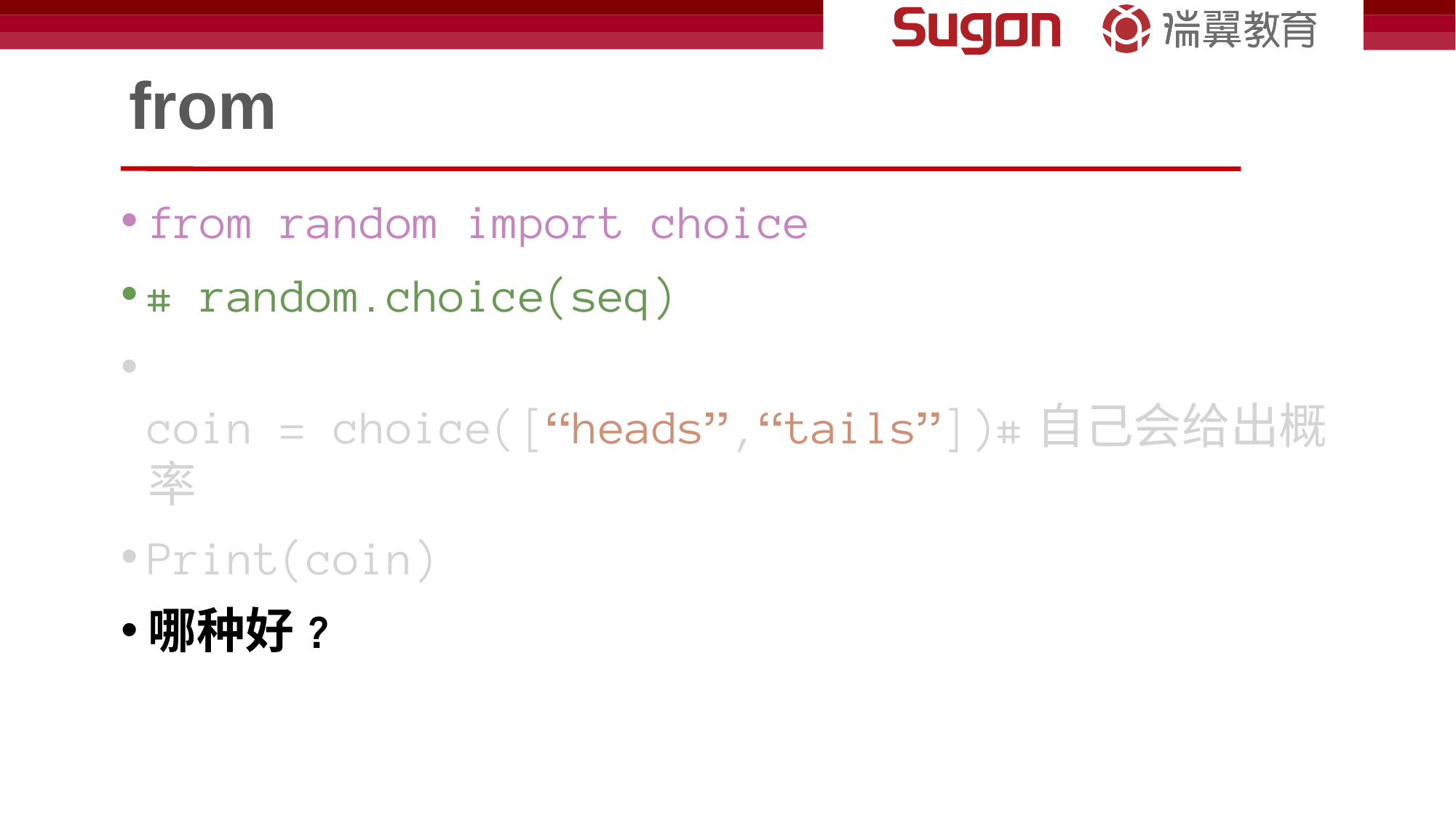

# from
from random import choice
# random.choice(seq)
coin = choice([“heads”,“tails”])#自己会给出概率
Print(coin)
哪种好?